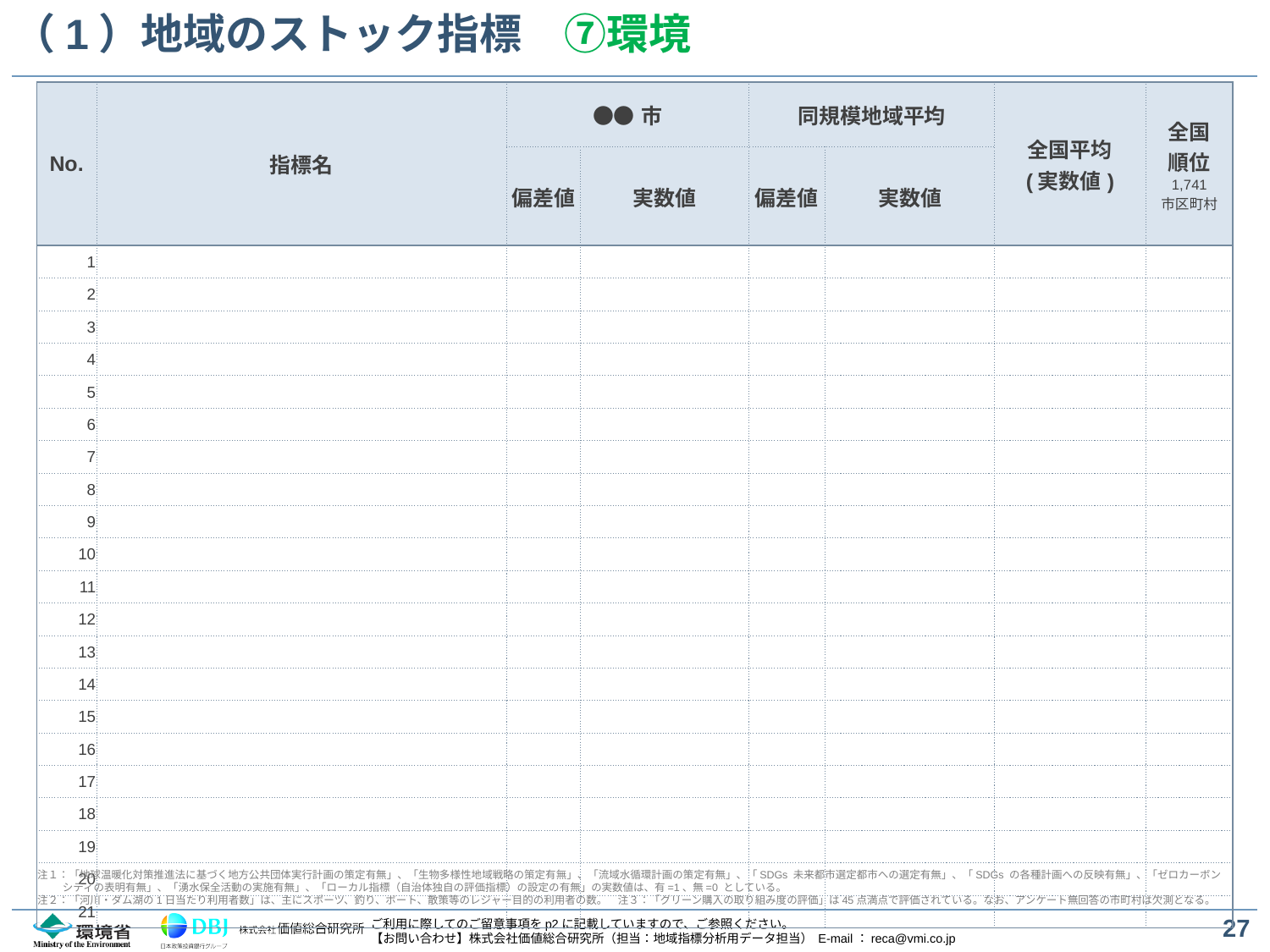

# （1）地域のストック指標　⑦環境
| No. | 指標名 | ●●市 |  | 同規模地域平均 |  | 全国平均 (実数値) | 全国 順位 1,741 市区町村 |
| --- | --- | --- | --- | --- | --- | --- | --- |
|  |  | 偏差値 | 実数値 | 偏差値 | 実数値 |  |  |
| 1 |  |  |  |  |  |  |  |
| 2 |  |  |  |  |  |  |  |
| 3 |  |  |  |  |  |  |  |
| 4 |  |  |  |  |  |  |  |
| 5 |  |  |  |  |  |  |  |
| 6 |  |  |  |  |  |  |  |
| 7 |  |  |  |  |  |  |  |
| 8 |  |  |  |  |  |  |  |
| 9 |  |  |  |  |  |  |  |
| 10 |  |  |  |  |  |  |  |
| 11 |  |  |  |  |  |  |  |
| 12 |  |  |  |  |  |  |  |
| 13 |  |  |  |  |  |  |  |
| 14 |  |  |  |  |  |  |  |
| 15 |  |  |  |  |  |  |  |
| 16 |  |  |  |  |  |  |  |
| 17 |  |  |  |  |  |  |  |
| 18 |  |  |  |  |  |  |  |
| 19 |  |  |  |  |  |  |  |
| 20 |  |  |  |  |  |  |  |
| 21 |  |  |  |  |  |  |  |
注１：「地球温暖化対策推進法に基づく地方公共団体実行計画の策定有無」、「生物多様性地域戦略の策定有無」、「流域水循環計画の策定有無」、「SDGs 未来都市選定都市への選定有無」、「SDGs の各種計画への反映有無」、「ゼロカーボンシティの表明有無」、「湧水保全活動の実施有無」、「ローカル指標（自治体独自の評価指標）の設定の有無」の実数値は、有=1、無=0 としている。
注２：「河川・ダム湖の1日当たり利用者数」は、主にスポーツ、釣り、ボート、散策等のレジャー目的の利用者の数。　注３：「グリーン購入の取り組み度の評価」は45点満点で評価されている。なお、アンケート無回答の市町村は欠測となる。
27